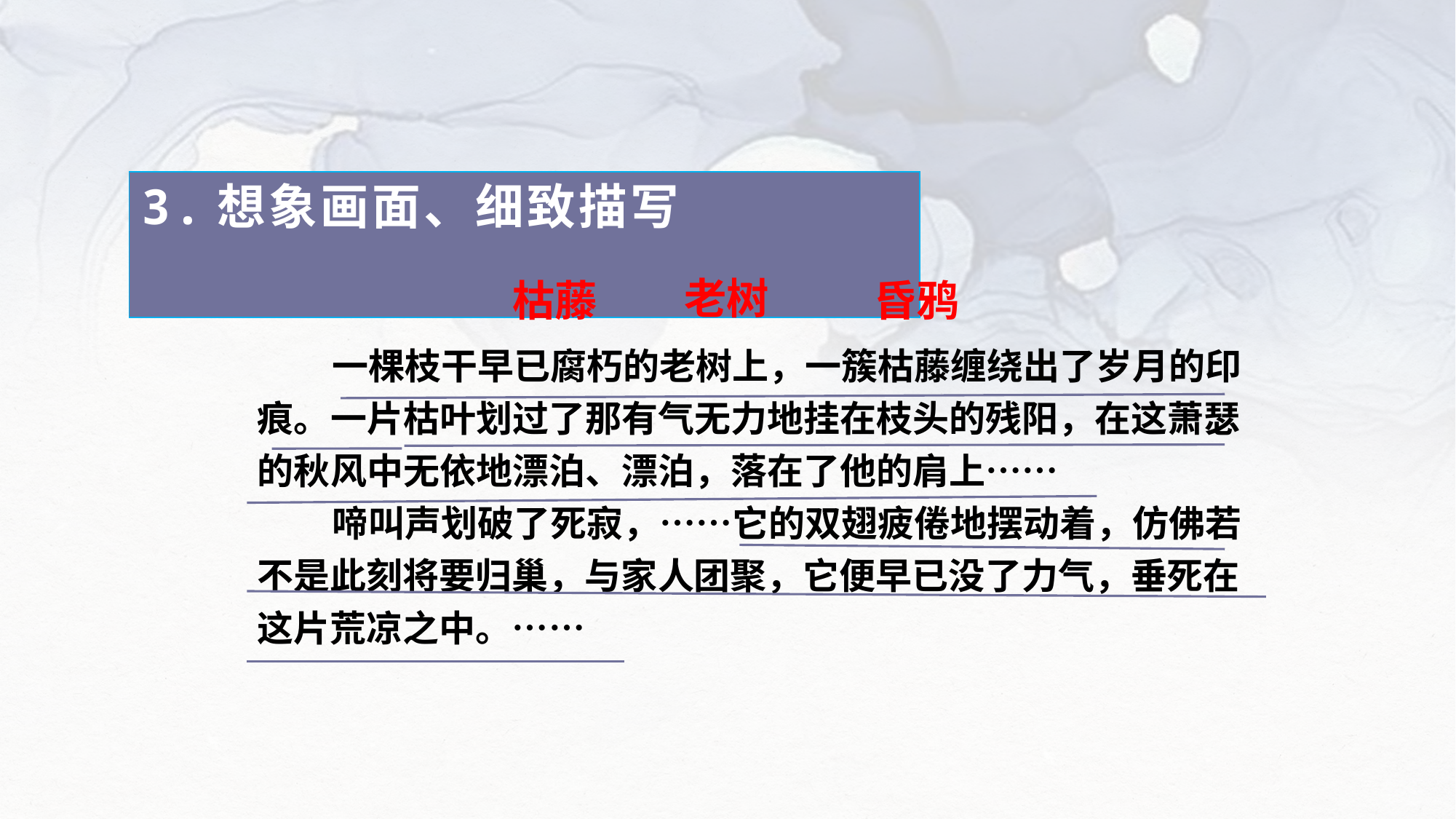

# 3.想象画面、细致描写
老树
枯藤
昏鸦
        一棵枝干早已腐朽的老树上，一簇枯藤缠绕出了岁月的印痕。一片枯叶划过了那有气无力地挂在枝头的残阳，在这萧瑟的秋风中无依地漂泊、漂泊，落在了他的肩上……
        啼叫声划破了死寂，……它的双翅疲倦地摆动着，仿佛若不是此刻将要归巢，与家人团聚，它便早已没了力气，垂死在这片荒凉之中。……